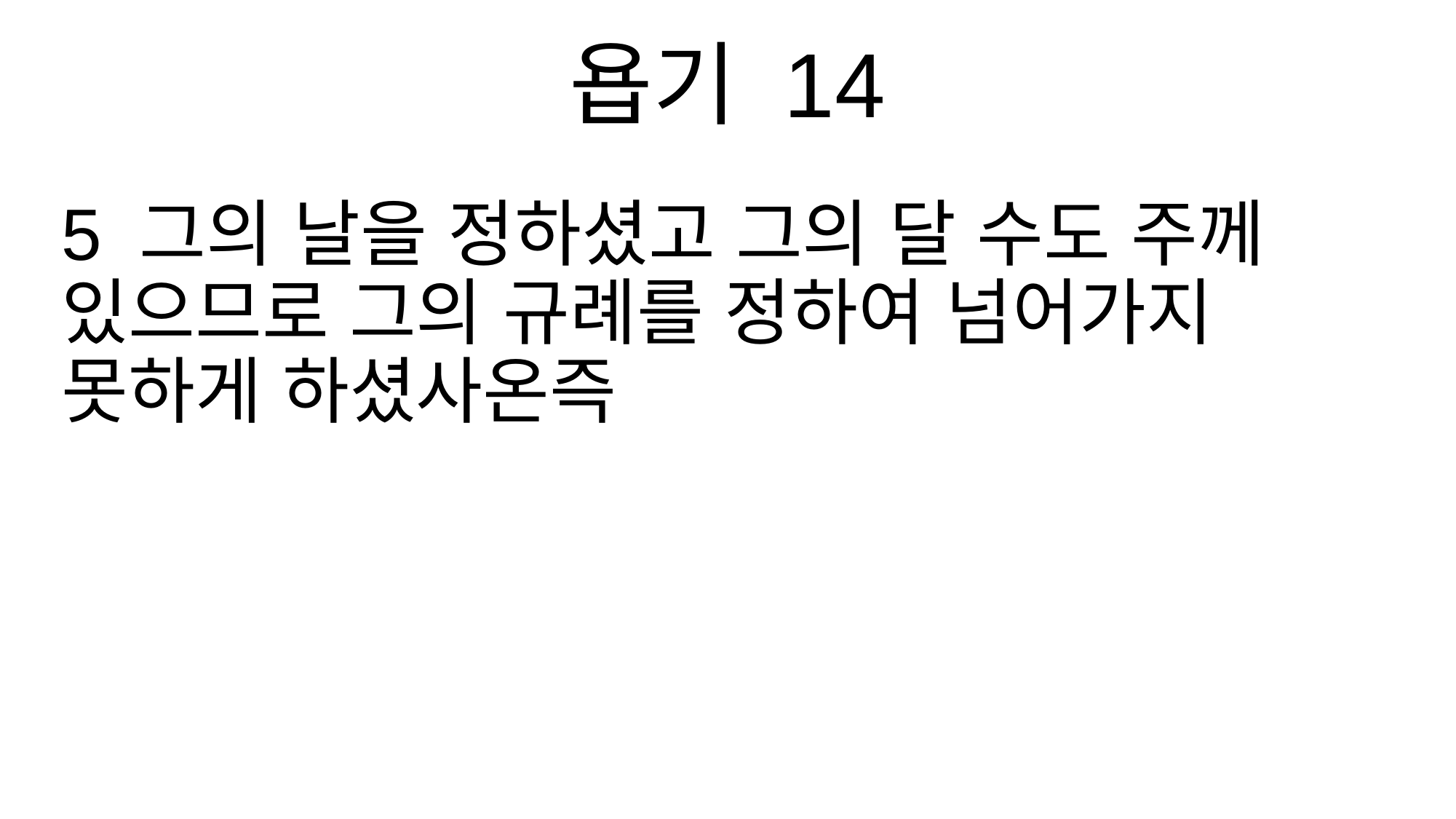

욥기 14
5 그의 날을 정하셨고 그의 달 수도 주께 있으므로 그의 규례를 정하여 넘어가지 못하게 하셨사온즉